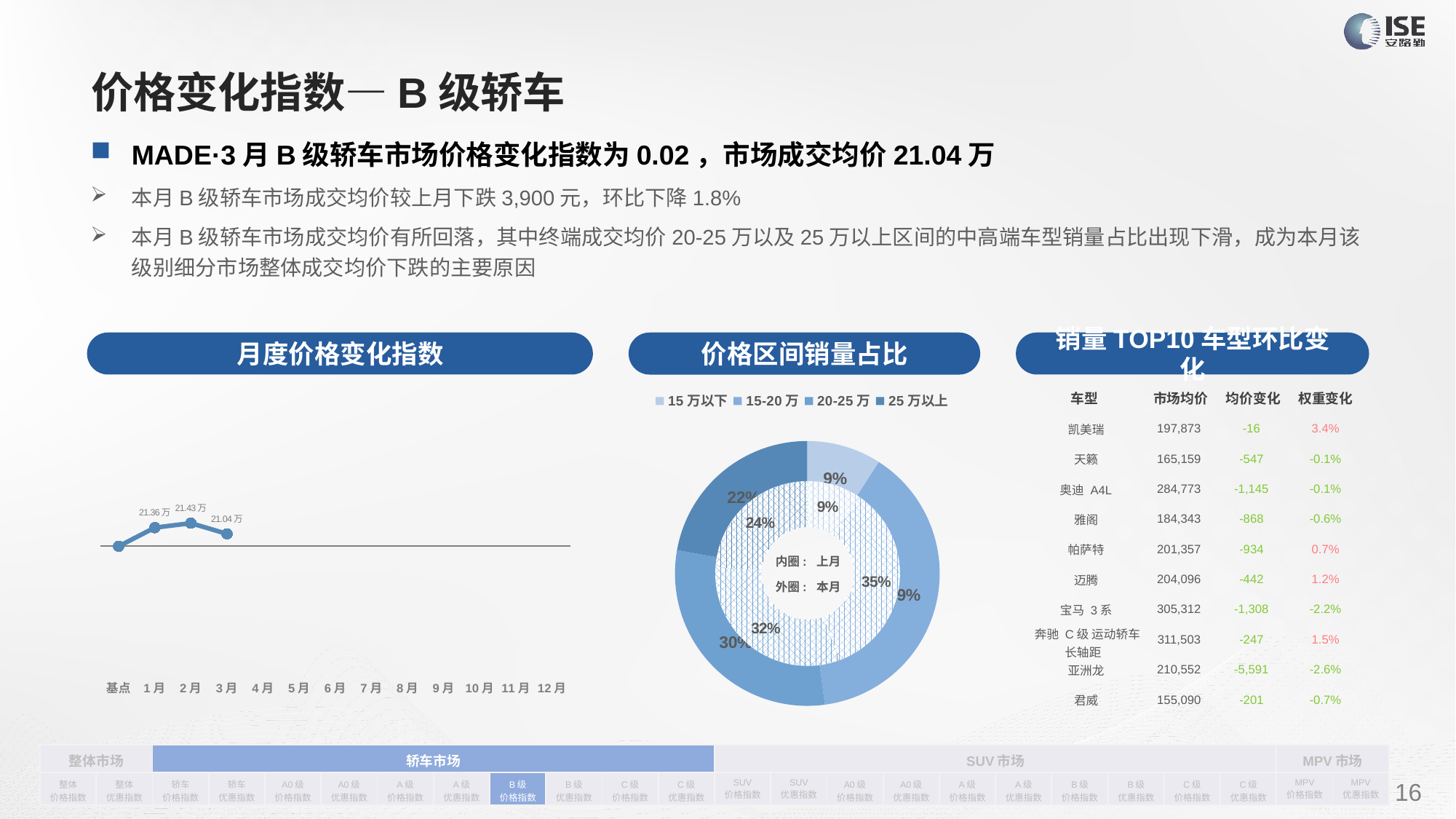

# 价格变化指数—B级轿车
MADE·3月B级轿车市场价格变化指数为0.02，市场成交均价21.04万
本月B级轿车市场成交均价较上月下跌3,900元，环比下降1.8%
本月B级轿车市场成交均价有所回落，其中终端成交均价20-25万以及25万以上区间的中高端车型销量占比出现下滑，成为本月该级别细分市场整体成交均价下跌的主要原因
月度价格变化指数

销量TOP10车型环比变化

价格区间销量占比

| 车型 | 市场均价 | 均价变化 | 权重变化 |
| --- | --- | --- | --- |
| 凯美瑞 | 197,873 | -16 | 3.4% |
| 天籁 | 165,159 | -547 | -0.1% |
| 奥迪 A4L | 284,773 | -1,145 | -0.1% |
| 雅阁 | 184,343 | -868 | -0.6% |
| 帕萨特 | 201,357 | -934 | 0.7% |
| 迈腾 | 204,096 | -442 | 1.2% |
| 宝马 3系 | 305,312 | -1,308 | -2.2% |
| 奔驰 C级 运动轿车 长轴距 | 311,503 | -247 | 1.5% |
| 亚洲龙 | 210,552 | -5,591 | -2.6% |
| 君威 | 155,090 | -201 | -0.7% |

### Chart

| Category | 销量 |
|---|---|
| 15万以下 | 13465.0 |
| 15-20万 | 57401.0 |
| 20-25万 | 44324.0 |
| 25万以上 | 32841.0 |

### Chart

| Category | Y2022 |
|---|---|
| 基点 | 0.0 |
| 1月 | 0.03 |
| 2月 | 0.037158411890432896 |
| 3月 | 0.02 |
| 4月 | None |
| 5月 | None |
| 6月 | None |
| 7月 | None |
| 8月 | None |
| 9月 | None |
| 10月 | None |
| 11月 | None |
| 12月 | None |

### Chart

| Category | 销量 |
|---|---|
| 15万以下 | 12140.0 |
| 15-20万 | 45084.0 |
| 20-25万 | 40825.0 |
| 25万以上 | 30713.0 |
内圈:  上月
外圈:  本月
| 整体市场 |  | 轿车市场 |  |  |  |  |  |  |  |  |  | SUV市场 |  |  |  |  |  |  |  |  |  | MPV市场 |  |
| --- | --- | --- | --- | --- | --- | --- | --- | --- | --- | --- | --- | --- | --- | --- | --- | --- | --- | --- | --- | --- | --- | --- | --- |
| 整体 价格指数 | 整体 优惠指数 | 轿车 价格指数 | 轿车 优惠指数 | A0级 价格指数 | A0级 优惠指数 | A级 价格指数 | A级 优惠指数 | B级 价格指数 | B级 优惠指数 | C级 价格指数 | C级 优惠指数 | SUV 价格指数 | SUV 优惠指数 | A0级 价格指数 | A0级 优惠指数 | A级 价格指数 | A级 优惠指数 | B级 价格指数 | B级 优惠指数 | C级 价格指数 | C级 优惠指数 | MPV 价格指数 | MPV 优惠指数 |
请在插入菜单—页眉和页脚中修改此 文本
16